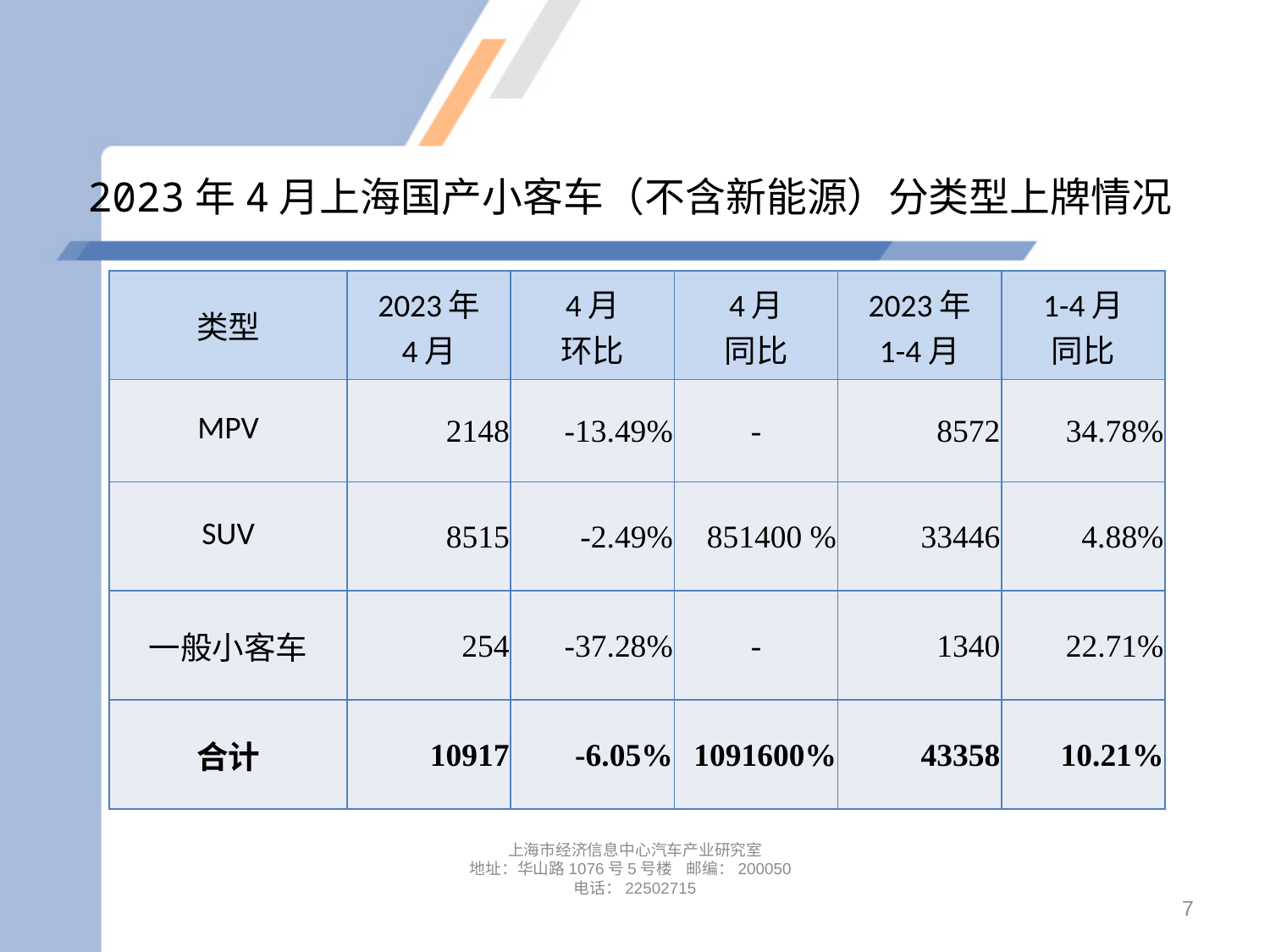

# 2023年4月上海国产小客车（不含新能源）分类型上牌情况
| 类型 | 2023年 4月 | 4月 环比 | 4月 同比 | 2023年 1-4月 | 1-4月 同比 |
| --- | --- | --- | --- | --- | --- |
| MPV | 2148 | -13.49% | - | 8572 | 34.78% |
| SUV | 8515 | -2.49% | 851400 % | 33446 | 4.88% |
| 一般小客车 | 254 | -37.28% | - | 1340 | 22.71% |
| 合计 | 10917 | -6.05% | 1091600% | 43358 | 10.21% |
上海市经济信息中心汽车产业研究室
地址：华山路1076号5号楼    邮编：200050
电话：22502715

7